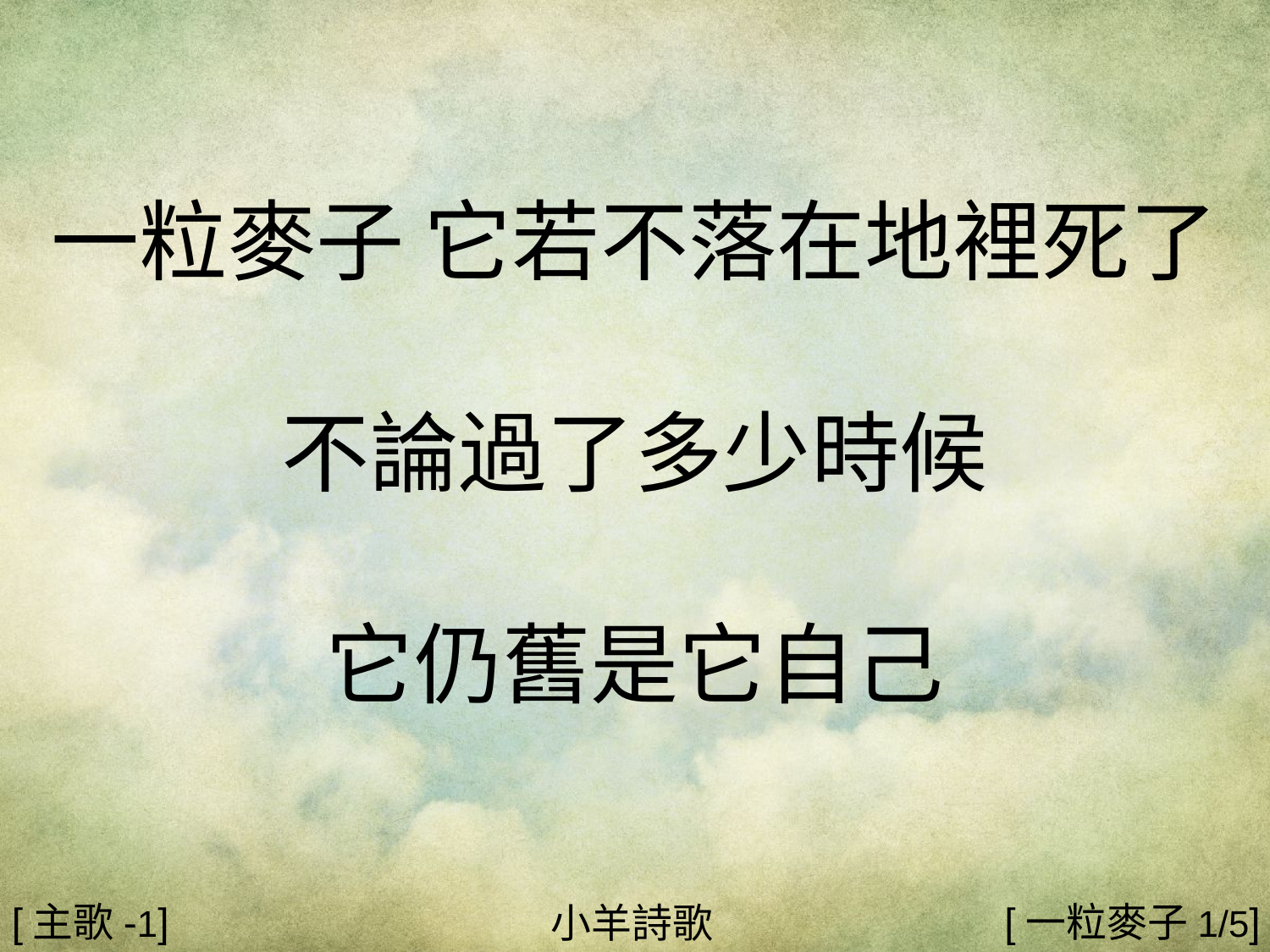

一粒麥子 它若不落在地裡死了

不論過了多少時候

它仍舊是它自己

#

[主歌-1]
[一粒麥子1/5]
小羊詩歌